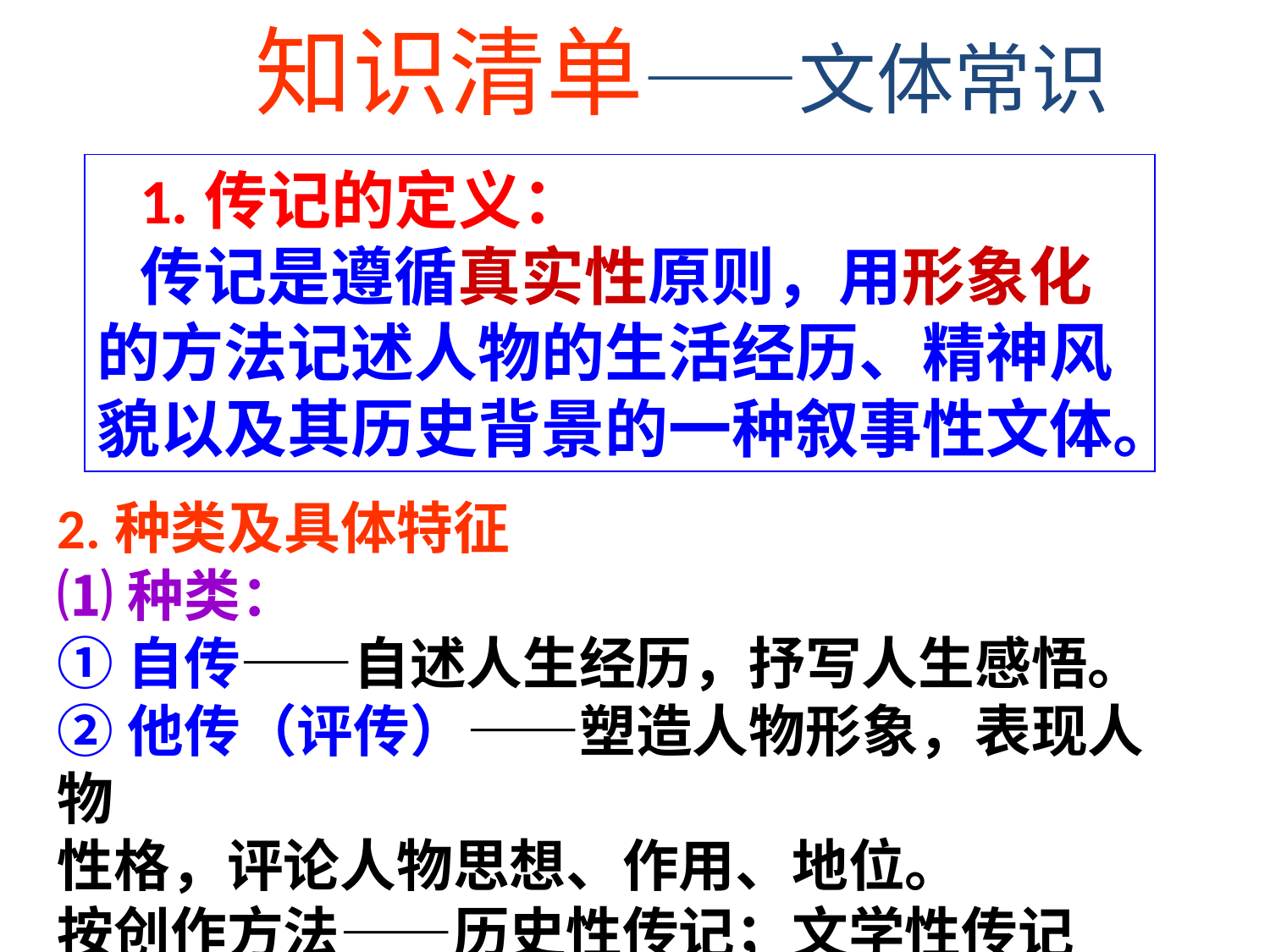

知识清单——文体常识
1.传记的定义：
传记是遵循真实性原则，用形象化的方法记述人物的生活经历、精神风貌以及其历史背景的一种叙事性文体。
2.种类及具体特征
⑴种类：
①自传——自述人生经历，抒写人生感悟。
②他传（评传）——塑造人物形象，表现人物
性格，评论人物思想、作用、地位。
按创作方法——历史性传记；文学性传记